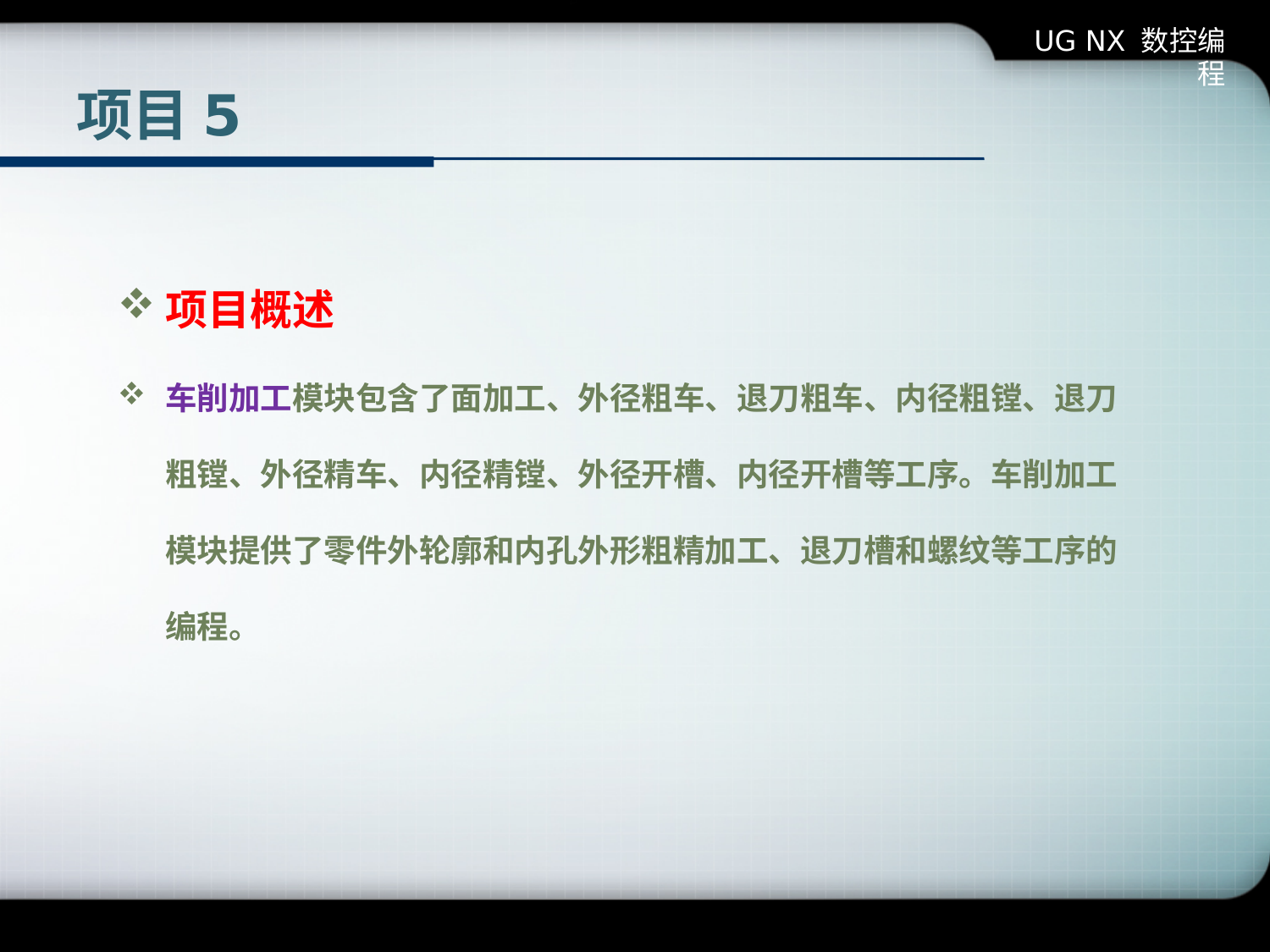

UG NX 数控编程
# 项目5
项目概述
车削加工模块包含了面加工、外径粗车、退刀粗车、内径粗镗、退刀粗镗、外径精车、内径精镗、外径开槽、内径开槽等工序。车削加工模块提供了零件外轮廓和内孔外形粗精加工、退刀槽和螺纹等工序的编程。